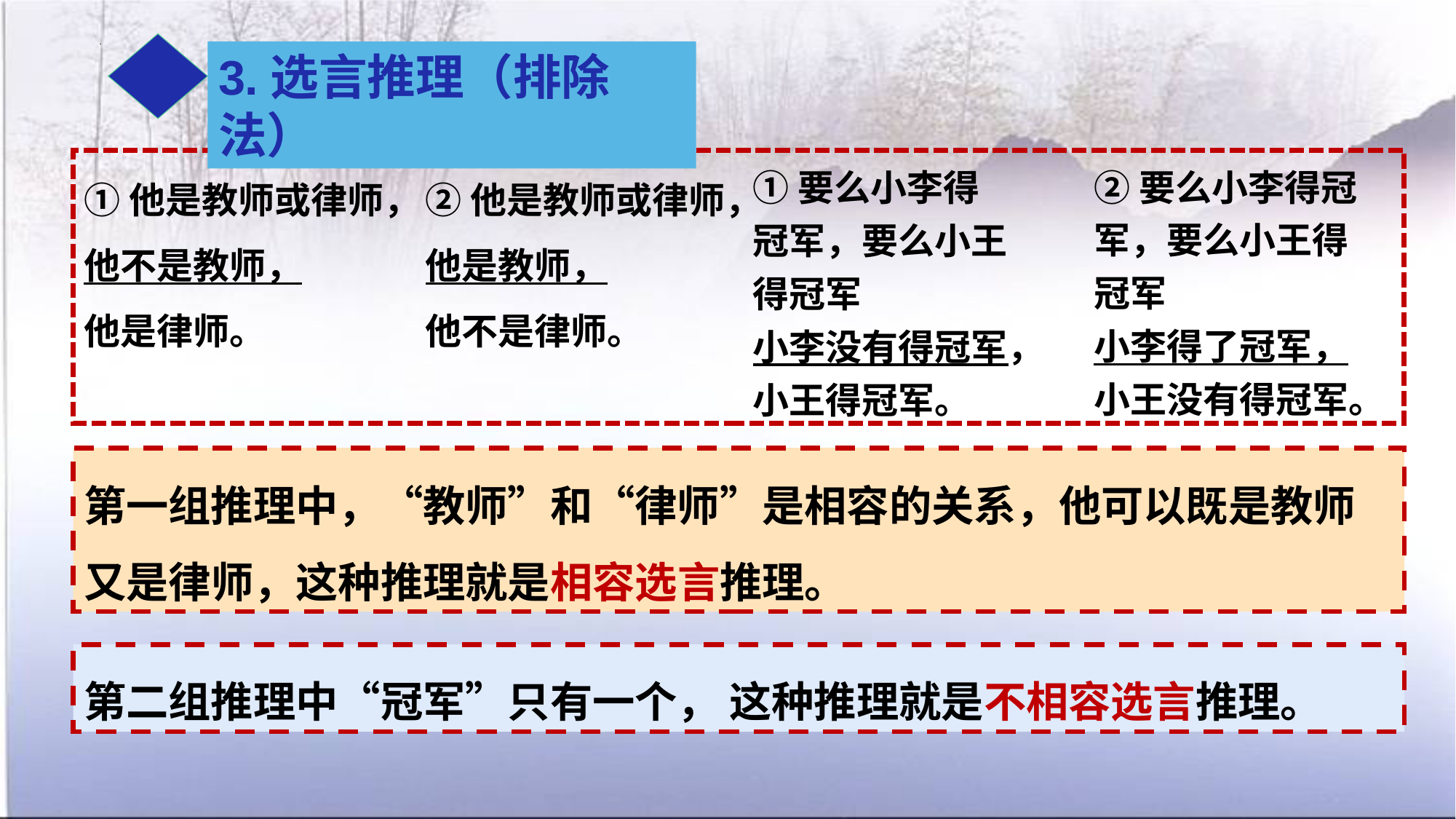

3.选言推理（排除法）
②要么小李得冠军，要么小王得冠军
小李得了冠军，
小王没有得冠军。
②他是教师或律师，
他是教师，
他不是律师。
①他是教师或律师，
他不是教师，
他是律师。

①要么小李得冠军，要么小王得冠军
小李没有得冠军，
小王得冠军。
第一组推理中，“教师”和“律师”是相容的关系，他可以既是教师又是律师，这种推理就是相容选言推理。
第二组推理中“冠军”只有一个， 这种推理就是不相容选言推理。